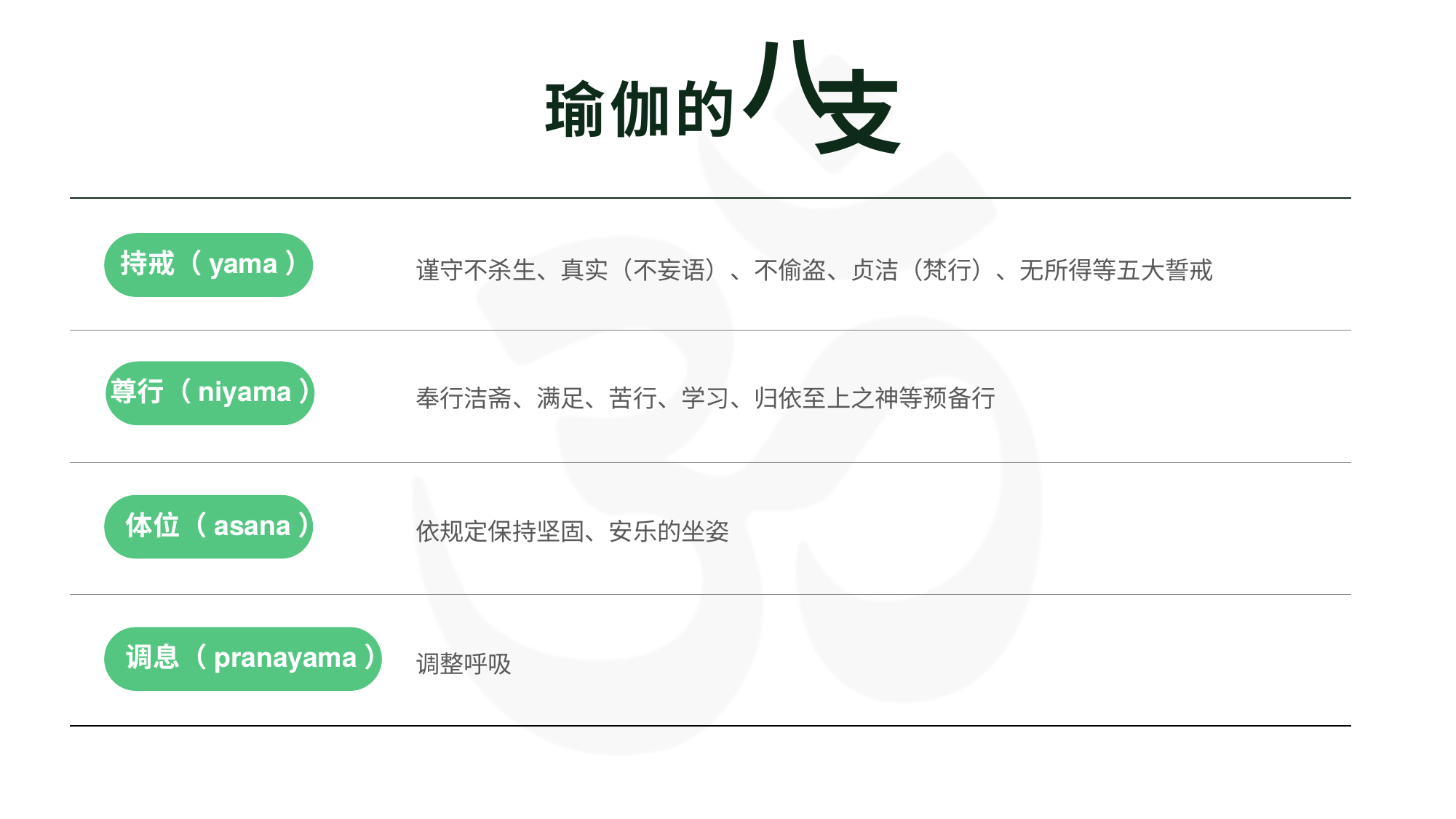

八
支
瑜伽的
|  |  |
| --- | --- |
|  |  |
|  |  |
|  |  |

持戒（yama）
谨守不杀生、真实（不妄语）、不偷盗、贞洁（梵行）、无所得等五大誓戒

尊行（niyama）
奉行洁斋、满足、苦行、学习、归依至上之神等预备行

体位（asana）
依规定保持坚固、安乐的坐姿

调息（pranayama）
调整呼吸